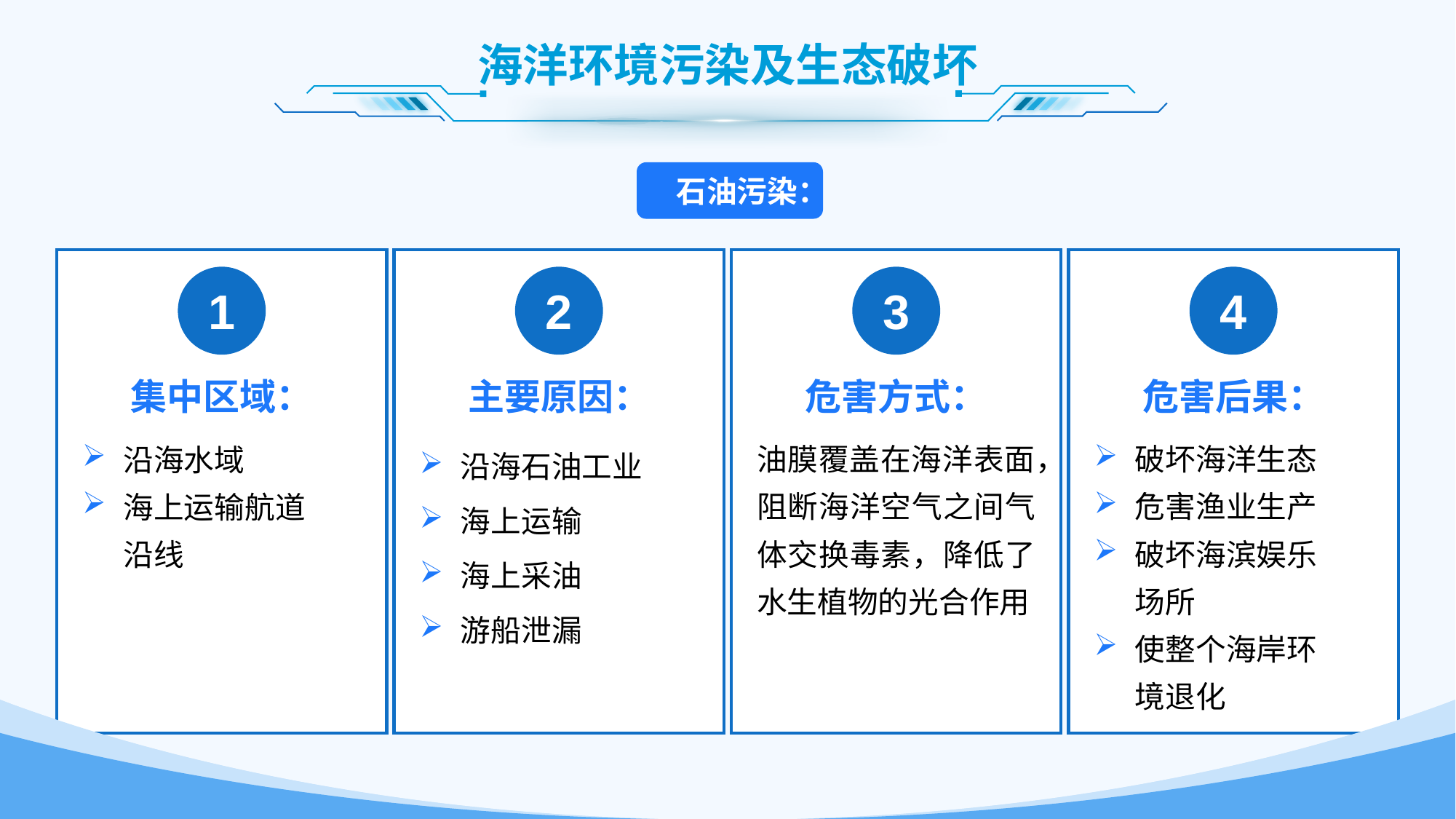

海洋环境污染及生态破坏
 石油污染：

1
集中区域：
沿海水域
海上运输航道
     沿线

2
主要原因：
沿海石油工业
海上运输
海上采油
游船泄漏

3
危害方式：
油膜覆盖在海洋表面，阻断海洋空气之间气体交换毒素，降低了水生植物的光合作用

4
危害后果：
破坏海洋生态
危害渔业生产
破坏海滨娱乐
     场所
使整个海岸环
     境退化